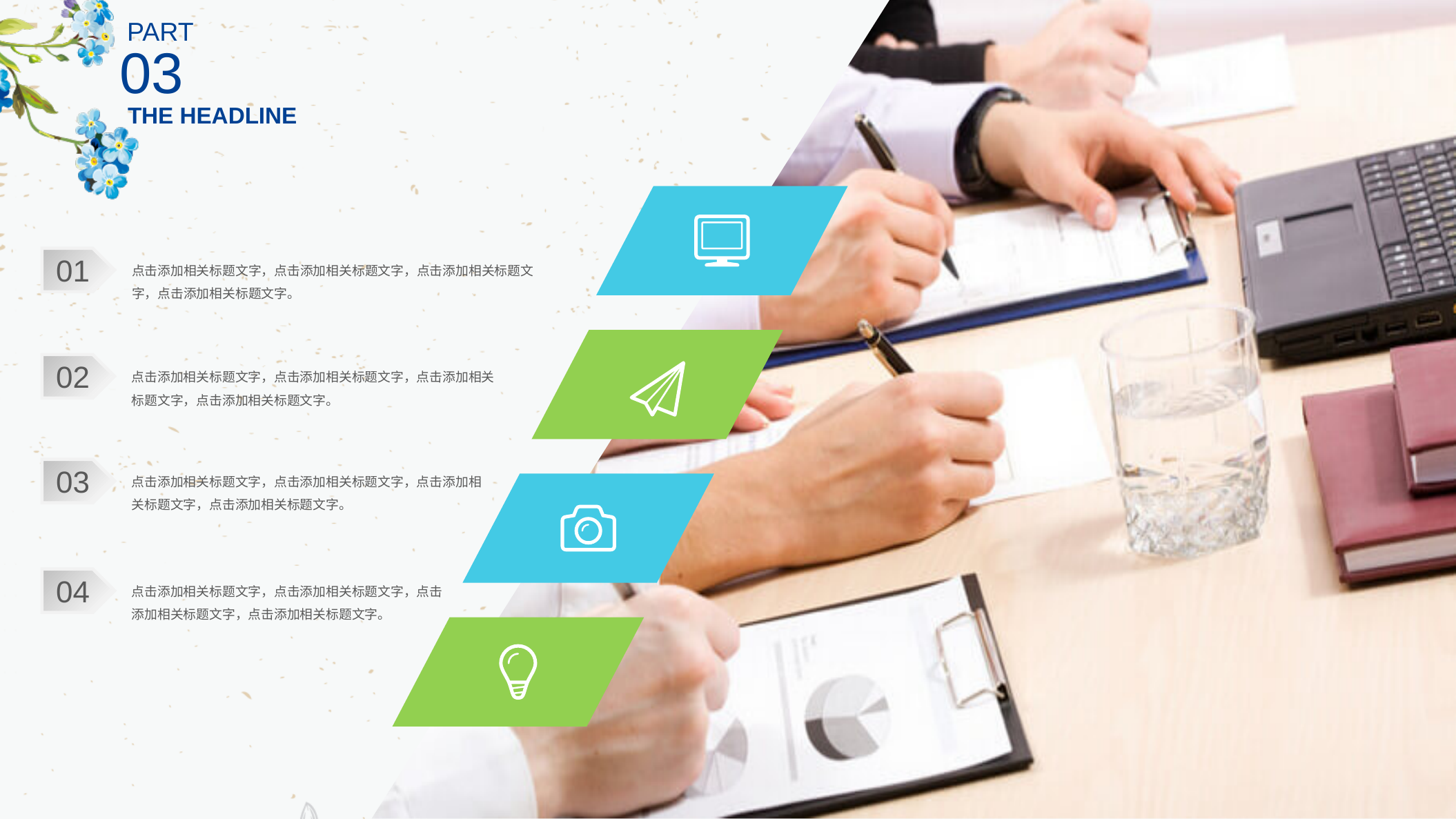

PART
03
THE HEADLINE

01
点击添加相关标题文字，点击添加相关标题文字，点击添加相关标题文字，点击添加相关标题文字。

02
点击添加相关标题文字，点击添加相关标题文字，点击添加相关标题文字，点击添加相关标题文字。
03
点击添加相关标题文字，点击添加相关标题文字，点击添加相关标题文字，点击添加相关标题文字。

04
点击添加相关标题文字，点击添加相关标题文字，点击添加相关标题文字，点击添加相关标题文字。